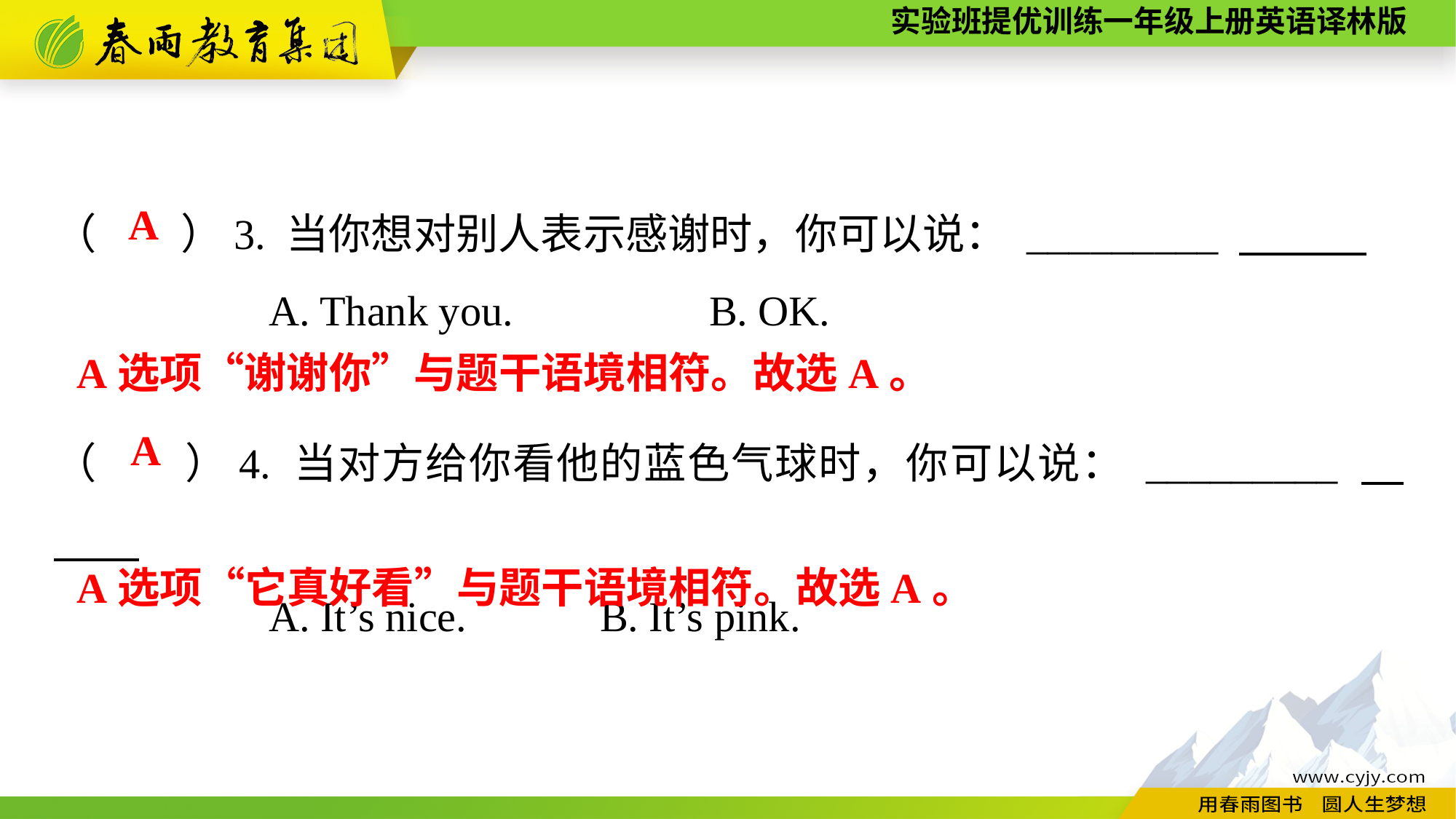

（　　）3. 当你想对别人表示感谢时，你可以说： _________
A. Thank you.		B. OK.

（　　）4. 当对方给你看他的蓝色气球时，你可以说： _________
A. It’s nice.		B. It’s pink.
A
A选项“谢谢你”与题干语境相符。故选A。
A
A选项“它真好看”与题干语境相符。故选A。